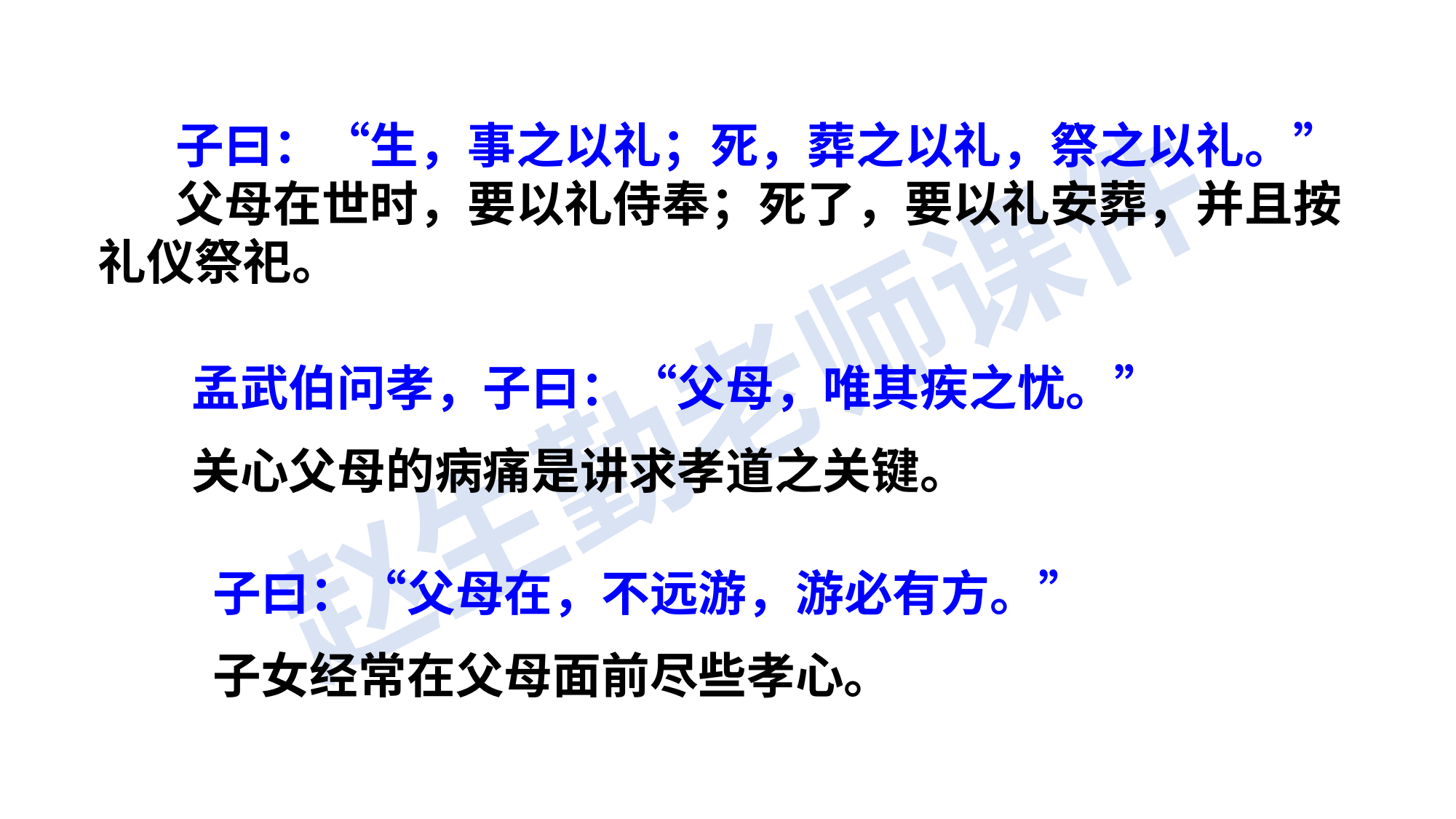

子曰：“生，事之以礼；死，葬之以礼，祭之以礼。”
      父母在世时，要以礼侍奉；死了，要以礼安葬，并且按礼仪祭祀。
孟武伯问孝，子曰：“父母，唯其疾之忧。”
关心父母的病痛是讲求孝道之关键。
子曰：“父母在，不远游，游必有方。”
子女经常在父母面前尽些孝心。